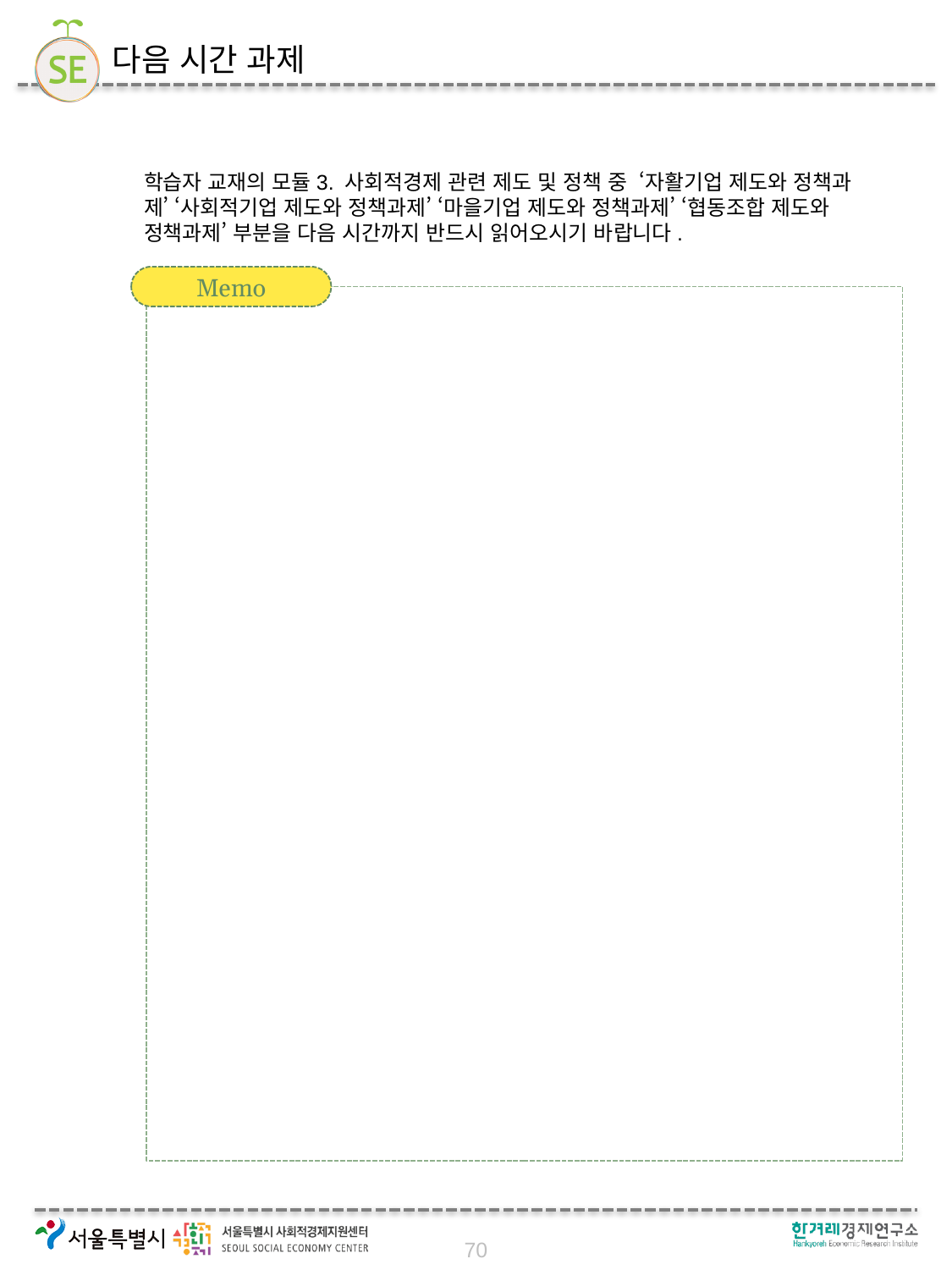

# 다음 시간 과제
학습자 교재의 모듈3. 사회적경제 관련 제도 및 정책 중  ‘자활기업 제도와 정책과제’ ‘사회적기업 제도와 정책과제’ ‘마을기업 제도와 정책과제’ ‘협동조합 제도와 정책과제’ 부분을 다음 시간까지 반드시 읽어오시기 바랍니다.
Memo

70